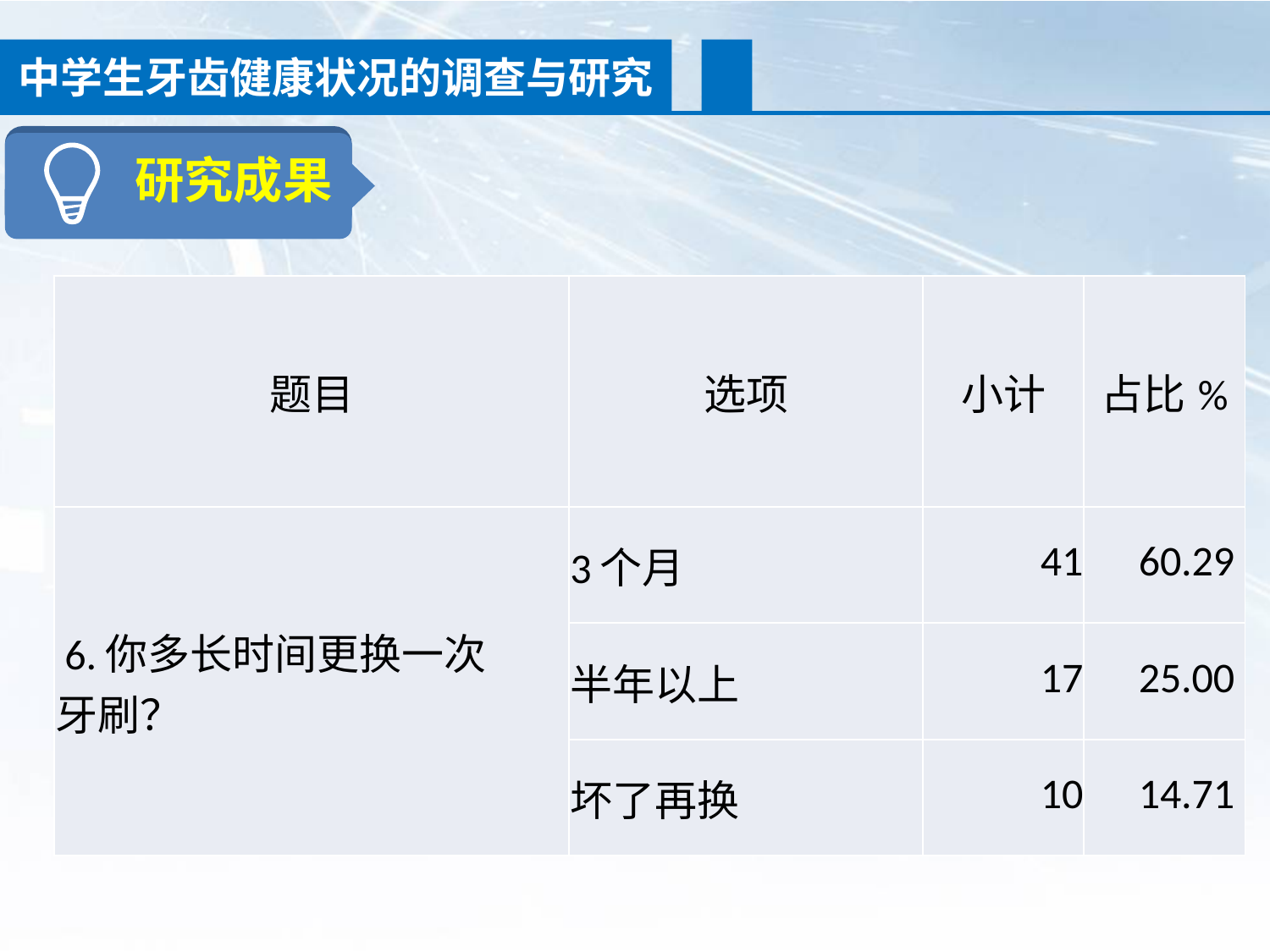

中学生牙齿健康状况的调查与研究

研究成果
| 题目 | 选项 | 小计 | 占比% |
| --- | --- | --- | --- |
| 6.你多长时间更换一次 牙刷？ | 3个月 | 41 | 60.29 |
|  | 半年以上 | 17 | 25.00 |
|  | 坏了再换 | 10 | 14.71 |